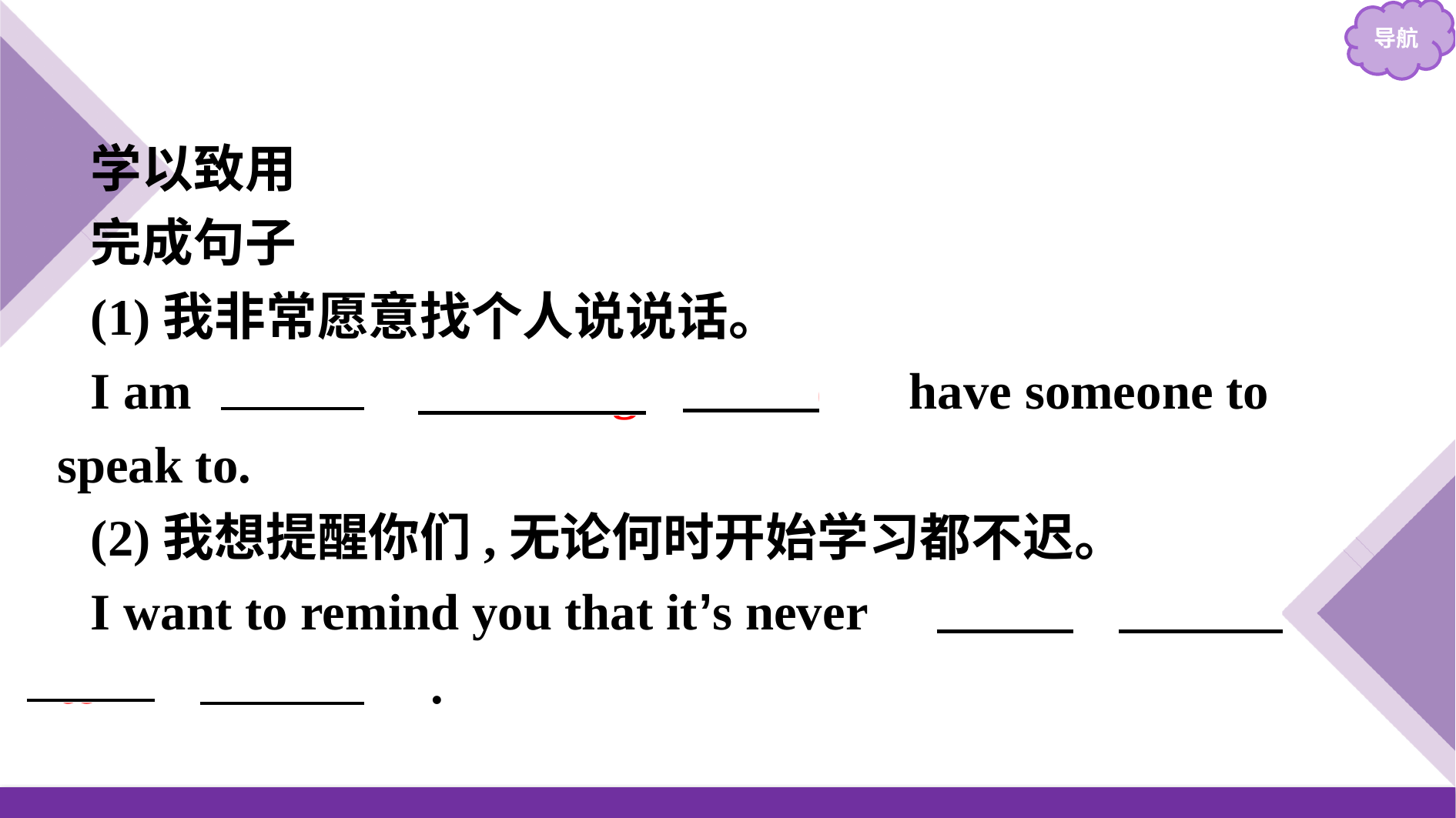

学以致用
完成句子
(1)我非常愿意找个人说说话。
I am 　too　 　willing　 　to　 have someone to speak to.
(2)我想提醒你们,无论何时开始学习都不迟。
I want to remind you that it’s never 　too　 　late　 　to　 　learn　.